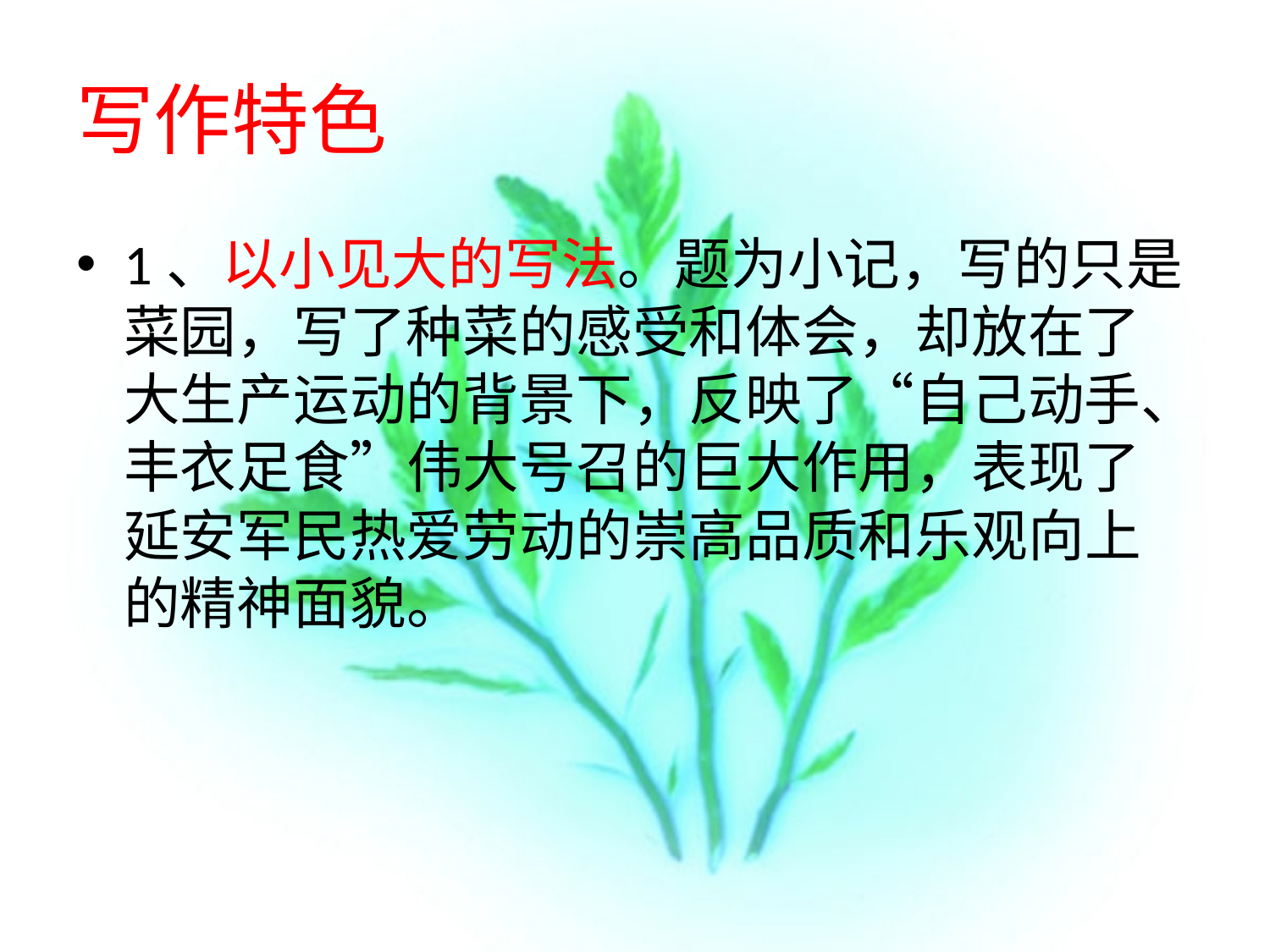

# 写作特色
1、以小见大的写法。题为小记，写的只是菜园，写了种菜的感受和体会，却放在了大生产运动的背景下，反映了“自己动手、丰衣足食”伟大号召的巨大作用，表现了延安军民热爱劳动的崇高品质和乐观向上的精神面貌。